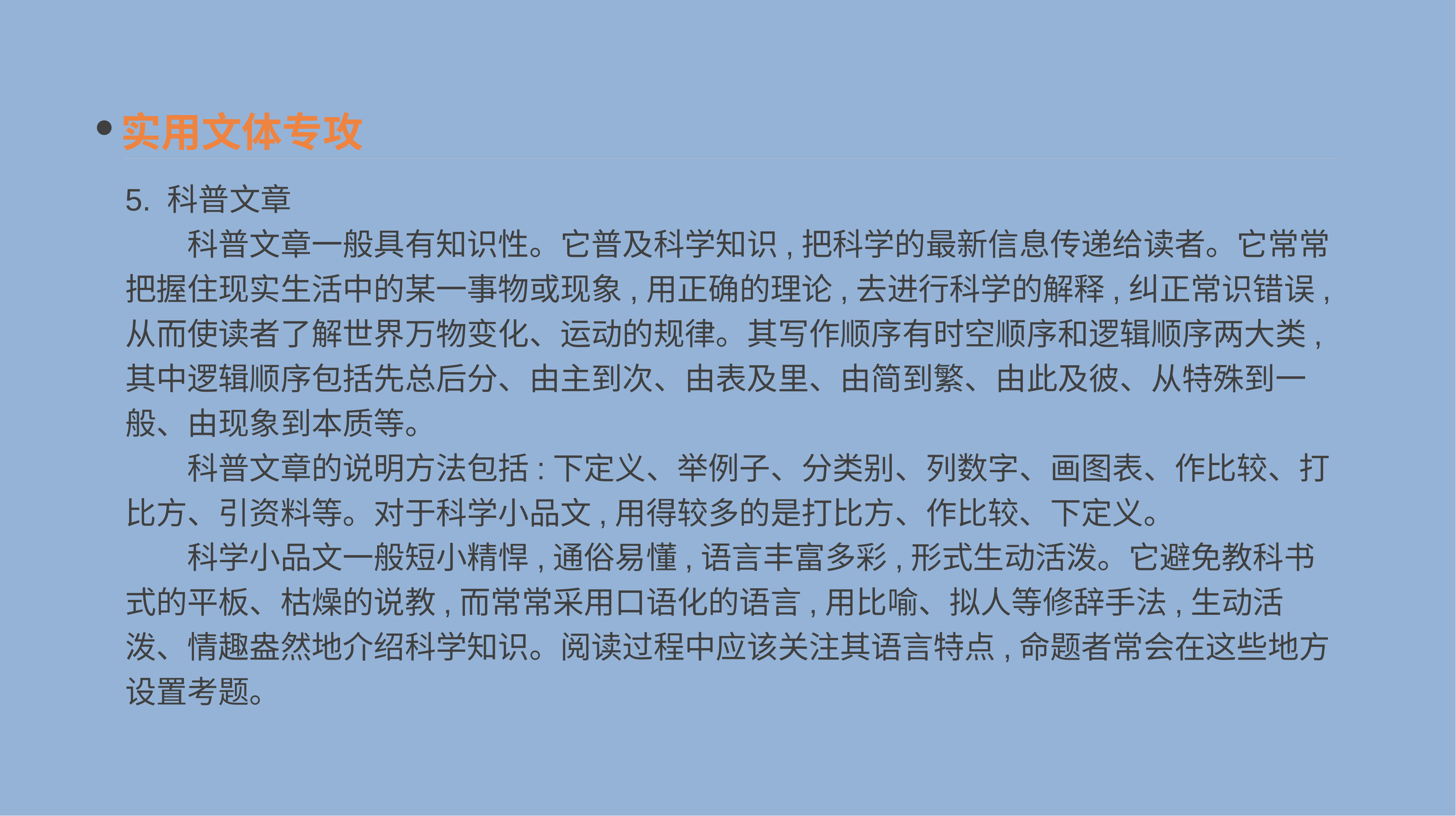

实用文体专攻

5. 科普文章
　　科普文章一般具有知识性。它普及科学知识,把科学的最新信息传递给读者。它常常把握住现实生活中的某一事物或现象,用正确的理论,去进行科学的解释,纠正常识错误,从而使读者了解世界万物变化、运动的规律。其写作顺序有时空顺序和逻辑顺序两大类,其中逻辑顺序包括先总后分、由主到次、由表及里、由简到繁、由此及彼、从特殊到一般、由现象到本质等。
　　科普文章的说明方法包括:下定义、举例子、分类别、列数字、画图表、作比较、打比方、引资料等。对于科学小品文,用得较多的是打比方、作比较、下定义。
　　科学小品文一般短小精悍,通俗易懂,语言丰富多彩,形式生动活泼。它避免教科书式的平板、枯燥的说教,而常常采用口语化的语言,用比喻、拟人等修辞手法,生动活泼、情趣盎然地介绍科学知识。阅读过程中应该关注其语言特点,命题者常会在这些地方设置考题。